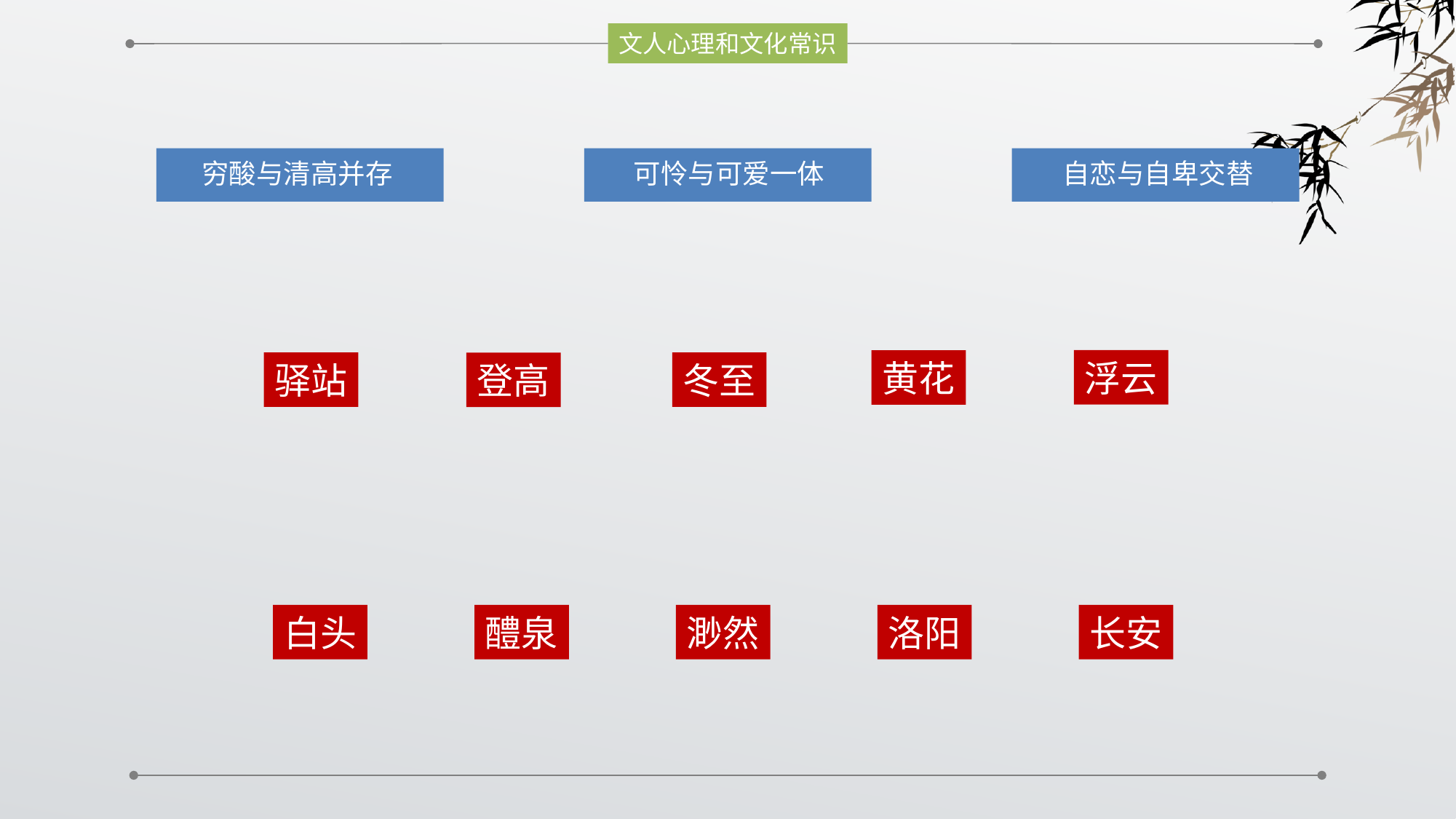

文人心理和文化常识

穷酸与清高并存

可怜与可爱一体

自恋与自卑交替

浮云
黄花
驿站
冬至
登高
白头
醴泉
渺然
洛阳
长安